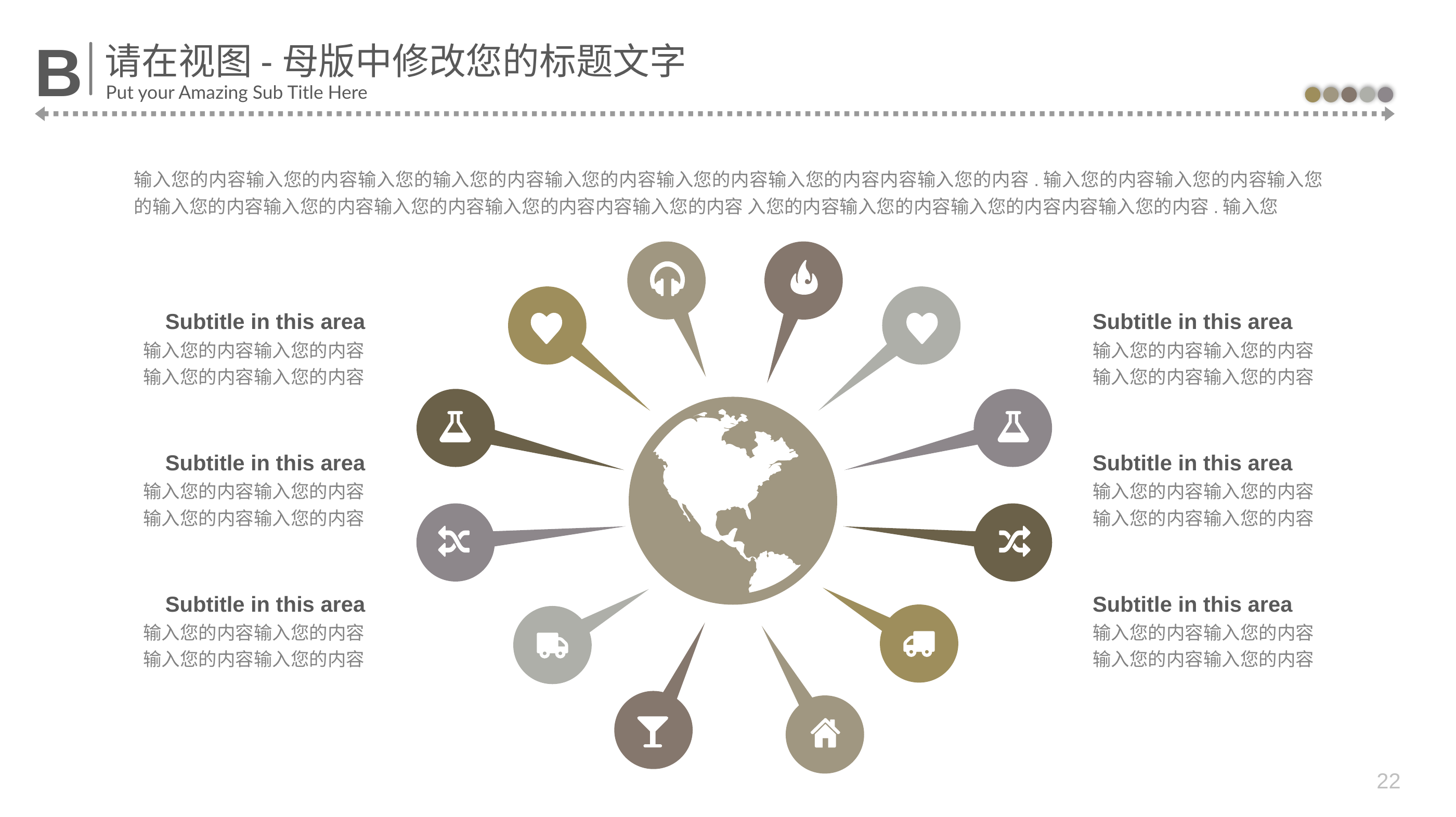

输入您的内容输入您的内容输入您的输入您的内容输入您的内容输入您的内容输入您的内容内容输入您的内容.输入您的内容输入您的内容输入您的输入您的内容输入您的内容输入您的内容输入您的内容内容输入您的内容 入您的内容输入您的内容输入您的内容内容输入您的内容.输入您

Subtitle in this area
Subtitle in this area
输入您的内容输入您的内容输入您的内容输入您的内容
输入您的内容输入您的内容输入您的内容输入您的内容

Subtitle in this area
Subtitle in this area
输入您的内容输入您的内容输入您的内容输入您的内容
输入您的内容输入您的内容输入您的内容输入您的内容
Subtitle in this area
Subtitle in this area
输入您的内容输入您的内容输入您的内容输入您的内容
输入您的内容输入您的内容输入您的内容输入您的内容
22